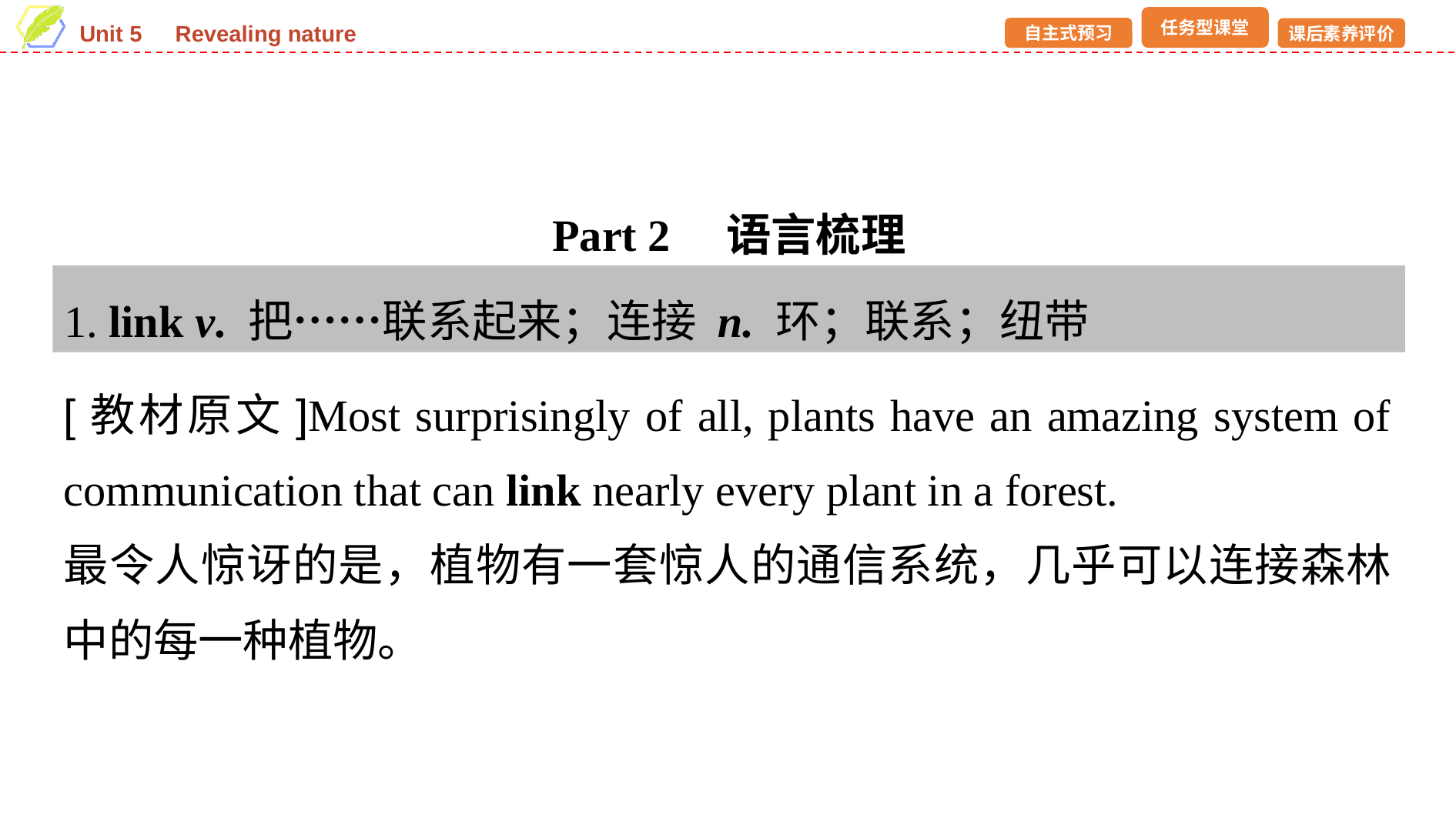

Part 2　语言梳理
1. link v. 把……联系起来；连接 n. 环；联系；纽带
[教材原文]Most surprisingly of all, plants have an amazing system of communication that can link nearly every plant in a forest.
最令人惊讶的是，植物有一套惊人的通信系统，几乎可以连接森林中的每一种植物。